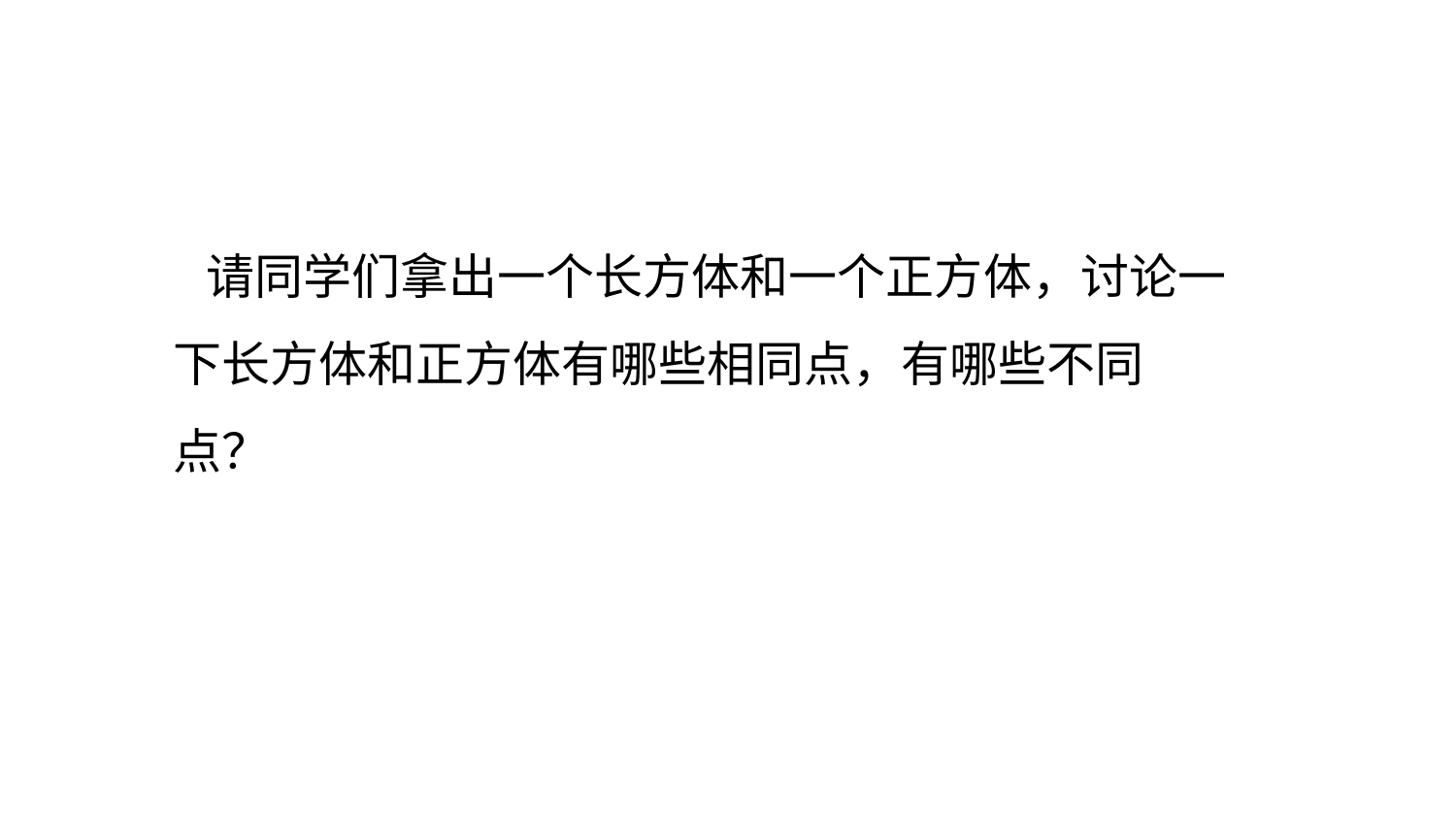

请同学们拿出一个长方体和一个正方体，讨论一下长方体和正方体有哪些相同点，有哪些不同点？